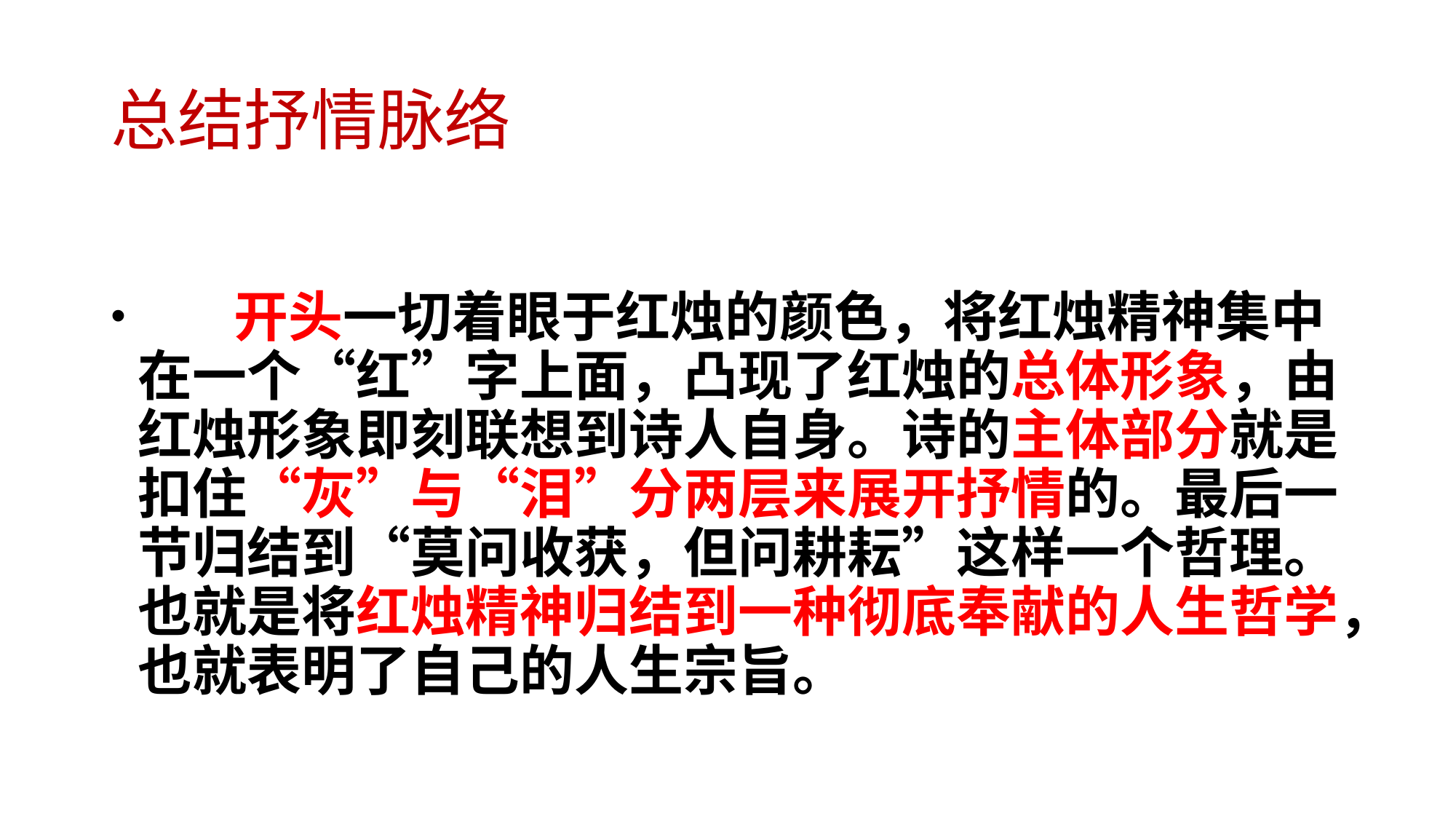

# 总结抒情脉络

         开头一切着眼于红烛的颜色，将红烛精神集中在一个“红”字上面，凸现了红烛的总体形象，由红烛形象即刻联想到诗人自身。诗的主体部分就是扣住“灰”与“泪”分两层来展开抒情的。最后一节归结到“莫问收获，但问耕耘”这样一个哲理。也就是将红烛精神归结到一种彻底奉献的人生哲学，也就表明了自己的人生宗旨。